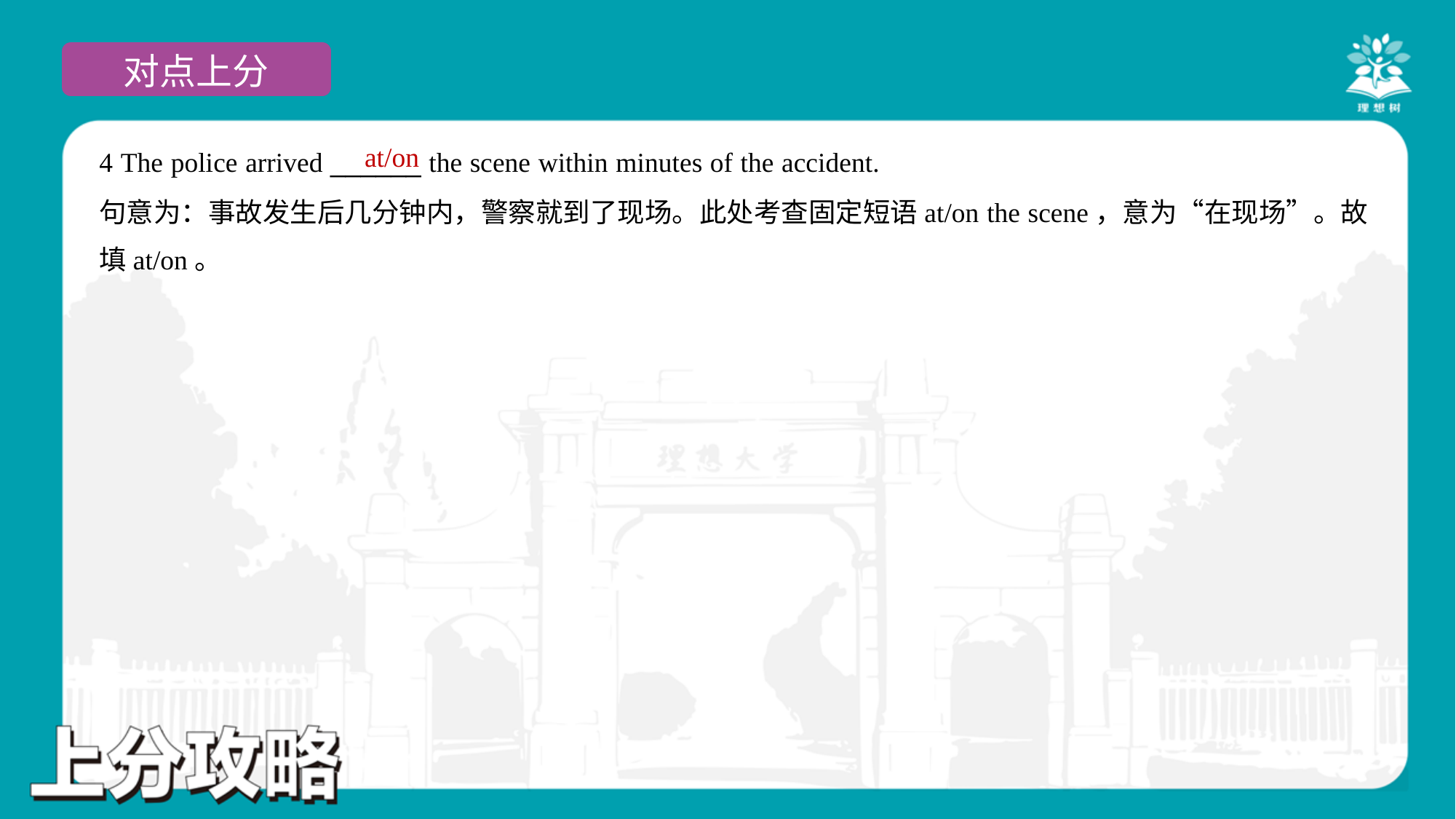

at/on
4 The police arrived ______ the scene within minutes of the accident.
句意为：事故发生后几分钟内，警察就到了现场。此处考查固定短语at/on the scene，意为“在现场”。故
填at/on。